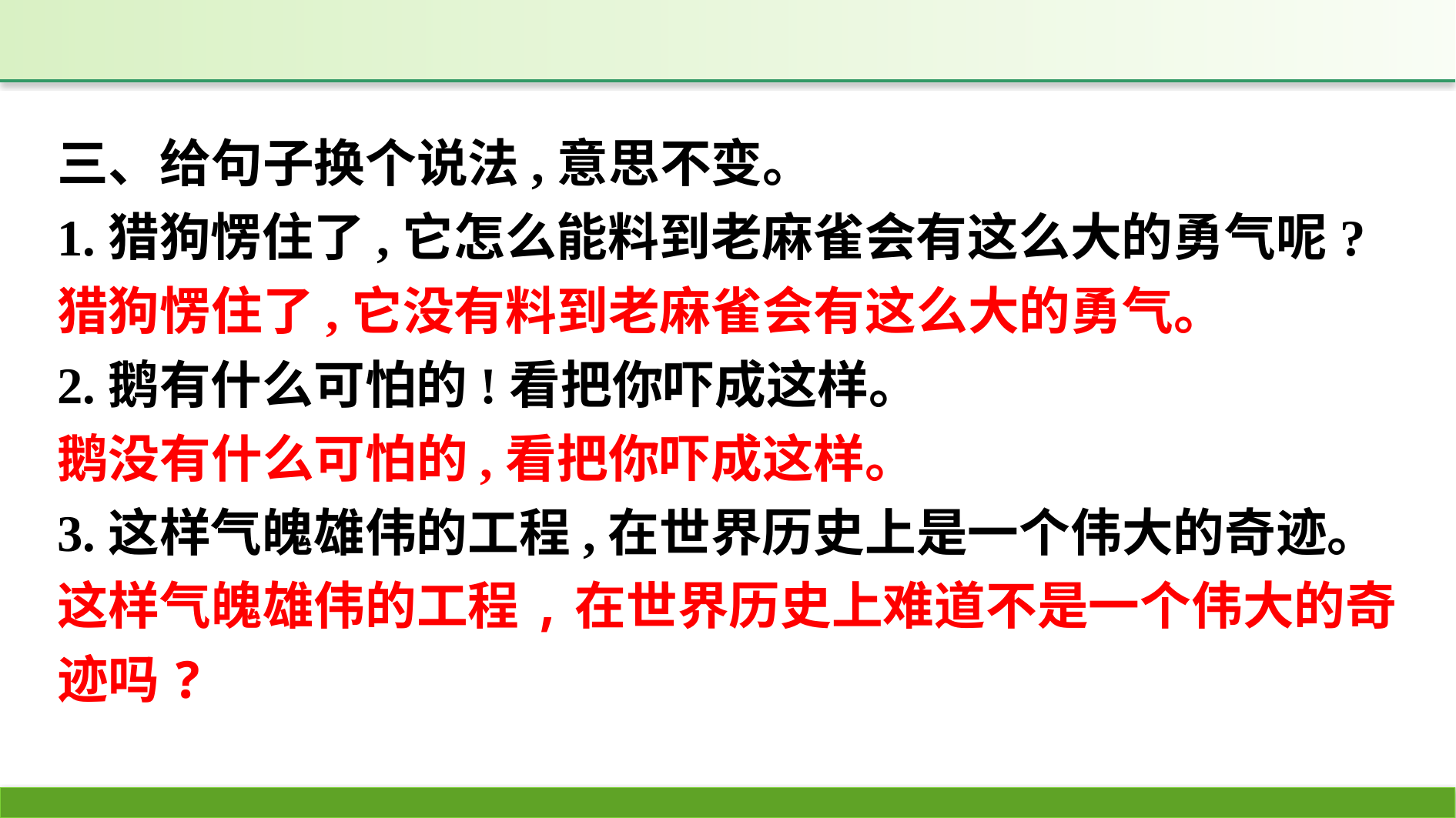

三、给句子换个说法,意思不变。
1.猎狗愣住了,它怎么能料到老麻雀会有这么大的勇气呢?
猎狗愣住了,它没有料到老麻雀会有这么大的勇气。
2.鹅有什么可怕的!看把你吓成这样。
鹅没有什么可怕的,看把你吓成这样。
3.这样气魄雄伟的工程,在世界历史上是一个伟大的奇迹。
这样气魄雄伟的工程,在世界历史上难道不是一个伟大的奇迹吗?